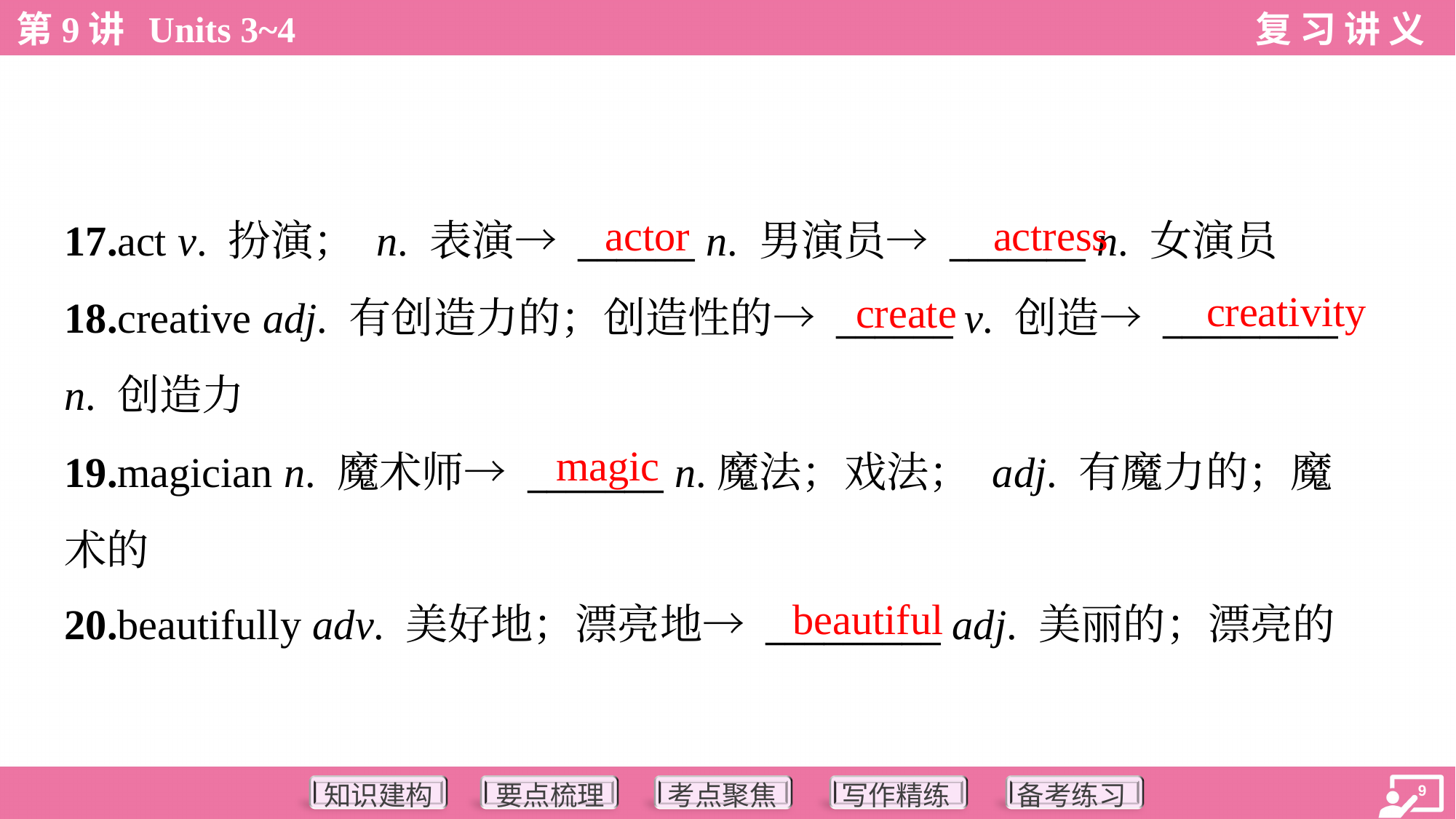

actor
actress
17.act v. 扮演； n. 表演→ ______ n. 男演员→ _______ n. 女演员
18.creative adj. 有创造力的；创造性的→ ______ v. 创造→ _________
n. 创造力
19.magician n. 魔术师→ _______ n.魔法；戏法； adj. 有魔力的；魔
术的
20.beautifully adv. 美好地；漂亮地→ _________ adj. 美丽的；漂亮的
creativity
create
magic
beautiful